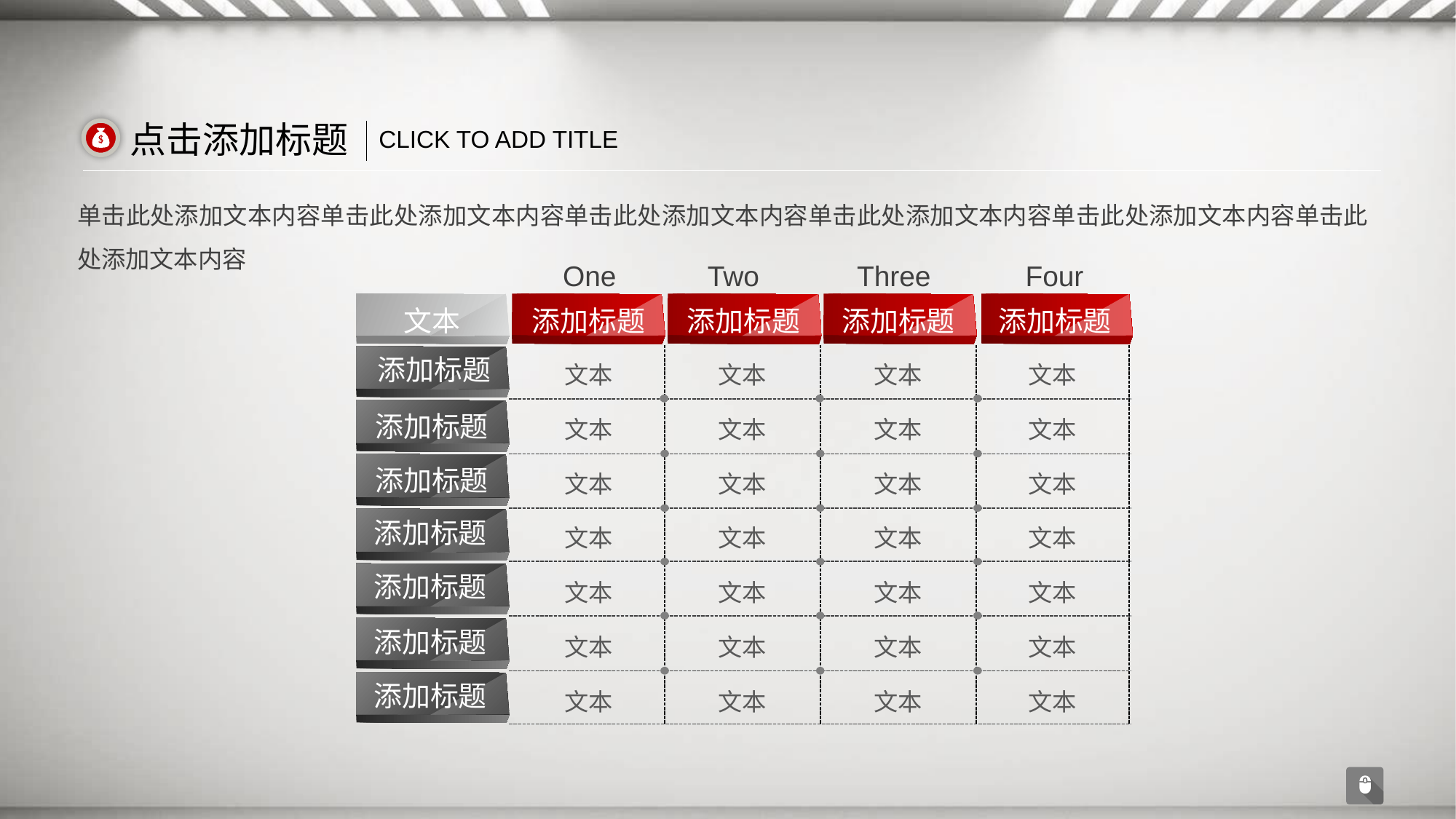

点击添加标题
CLICK TO ADD TITLE

单击此处添加文本内容单击此处添加文本内容单击此处添加文本内容单击此处添加文本内容单击此处添加文本内容单击此处添加文本内容
One
Two
Three
Four

文本
添加标题
添加标题
添加标题
添加标题

添加标题
文本
文本
文本
文本

添加标题
文本
文本
文本
文本

添加标题
文本
文本
文本
文本

添加标题
文本
文本
文本
文本

添加标题
文本
文本
文本
文本

添加标题
文本
文本
文本
文本

添加标题
文本
文本
文本
文本